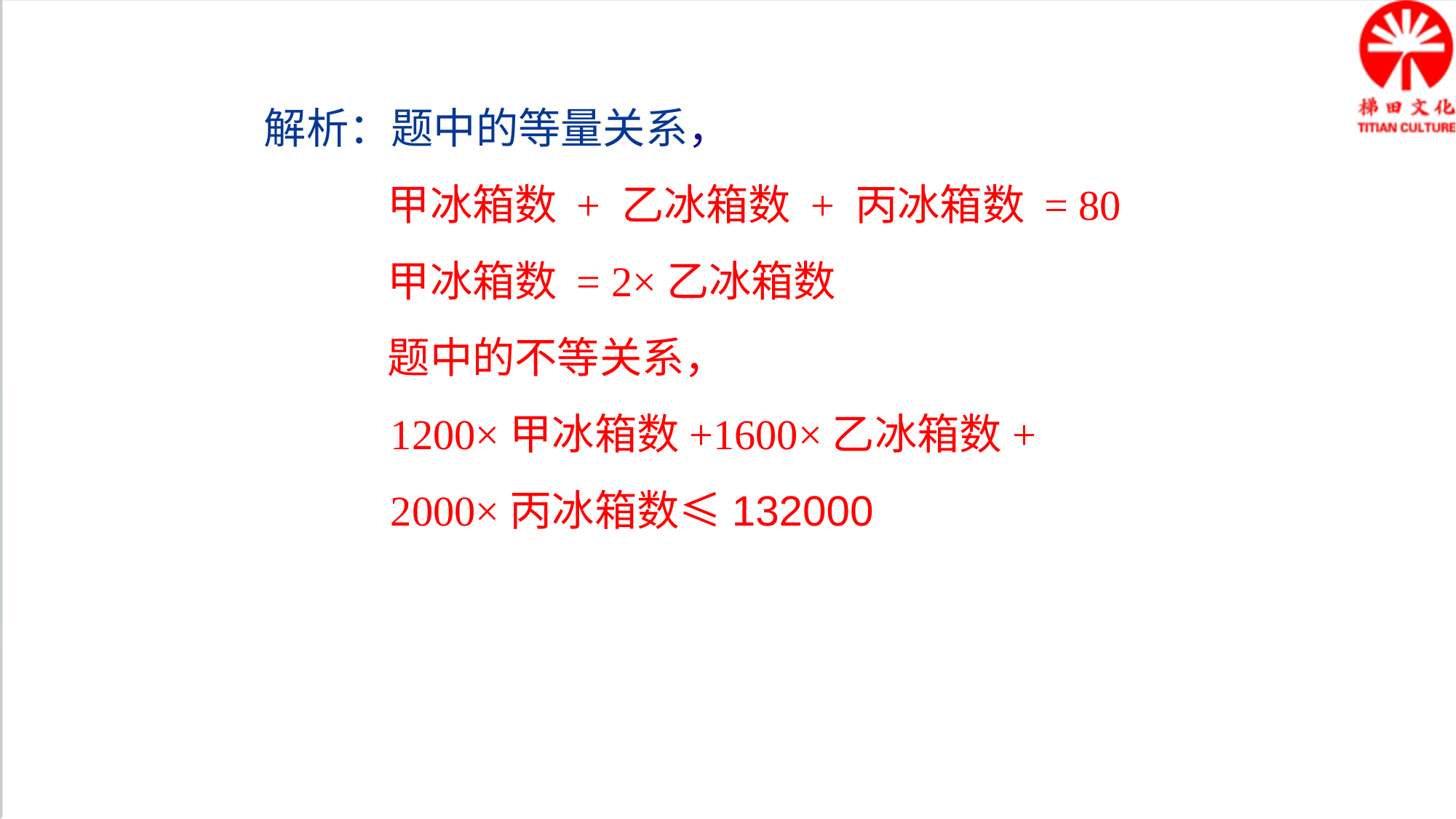

解析：题中的等量关系，
            甲冰箱数 + 乙冰箱数 + 丙冰箱数 = 80
            甲冰箱数 = 2×乙冰箱数
            题中的不等关系，
            1200×甲冰箱数+1600×乙冰箱数+
            2000×丙冰箱数≤132000